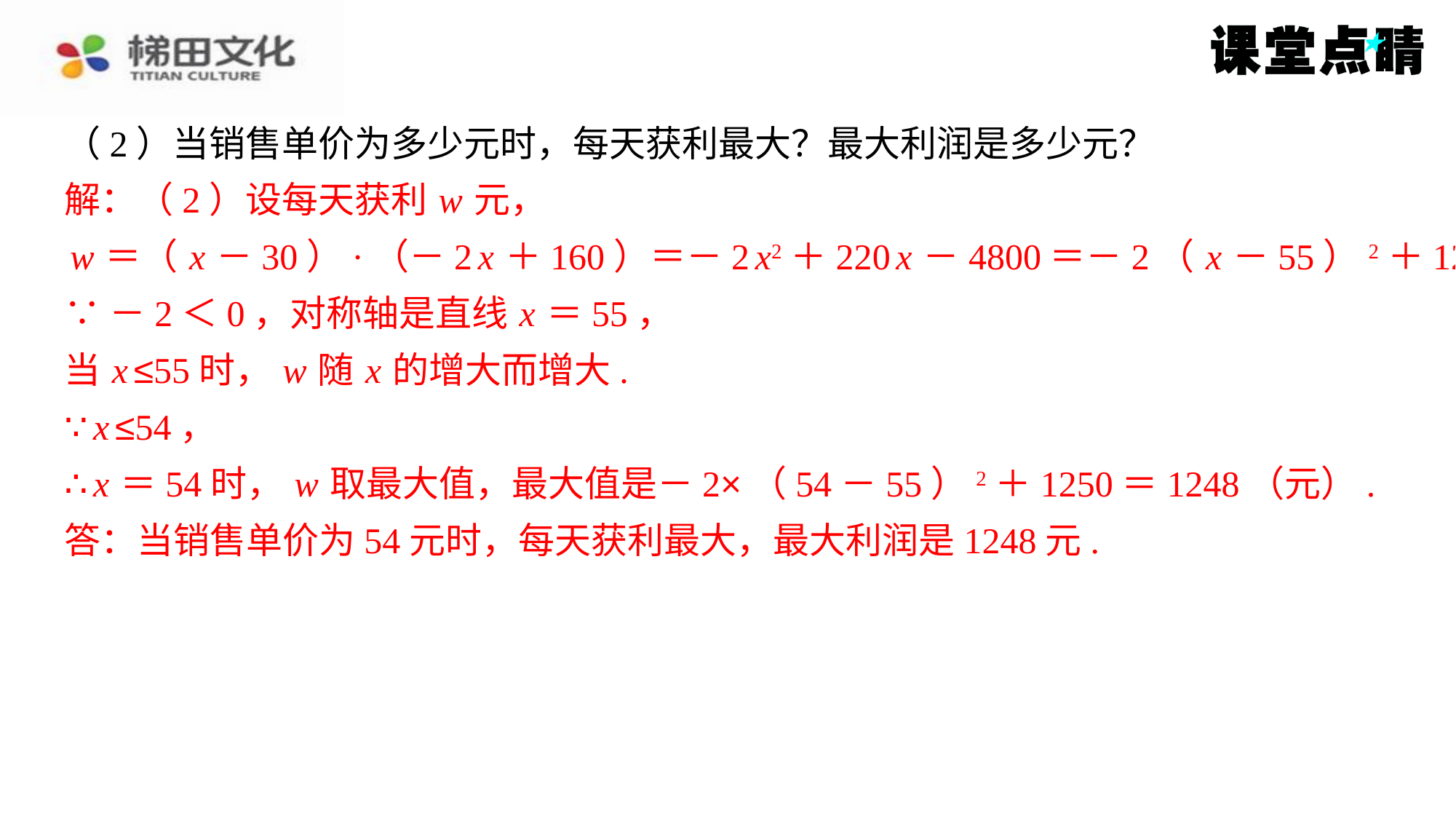

（2）当销售单价为多少元时，每天获利最大？最大利润是多少元？
解：（2）设每天获利 w 元，
 w ＝（ x －30）·（－2 x ＋160）＝－2 x2＋220 x －4800＝－2（ x －55）2＋1250，
∵－2＜0，对称轴是直线 x ＝55，
当 x ≤55时， w 随 x 的增大而增大.
∵ x ≤54，
∴ x ＝54时， w 取最大值，最大值是－2×（54－55）2＋1250＝1248（元）.
答：当销售单价为54元时，每天获利最大，最大利润是1248元.
解：（2）设每天获利 w 元，
w ＝（ x －30）·（－2 x ＋160）＝－2 x2＋220 x －4800＝－2（ x －55）2＋1250，
∵－2＜0，对称轴是直线 x ＝55，
当 x ≤55时， w 随 x 的增大而增大.
∵ x ≤54，
∴ x ＝54时， w 取最大值，最大值是－2×（54－55）2＋1250＝1248（元）.
答：当销售单价为54元时，每天获利最大，最大利润是1248元.